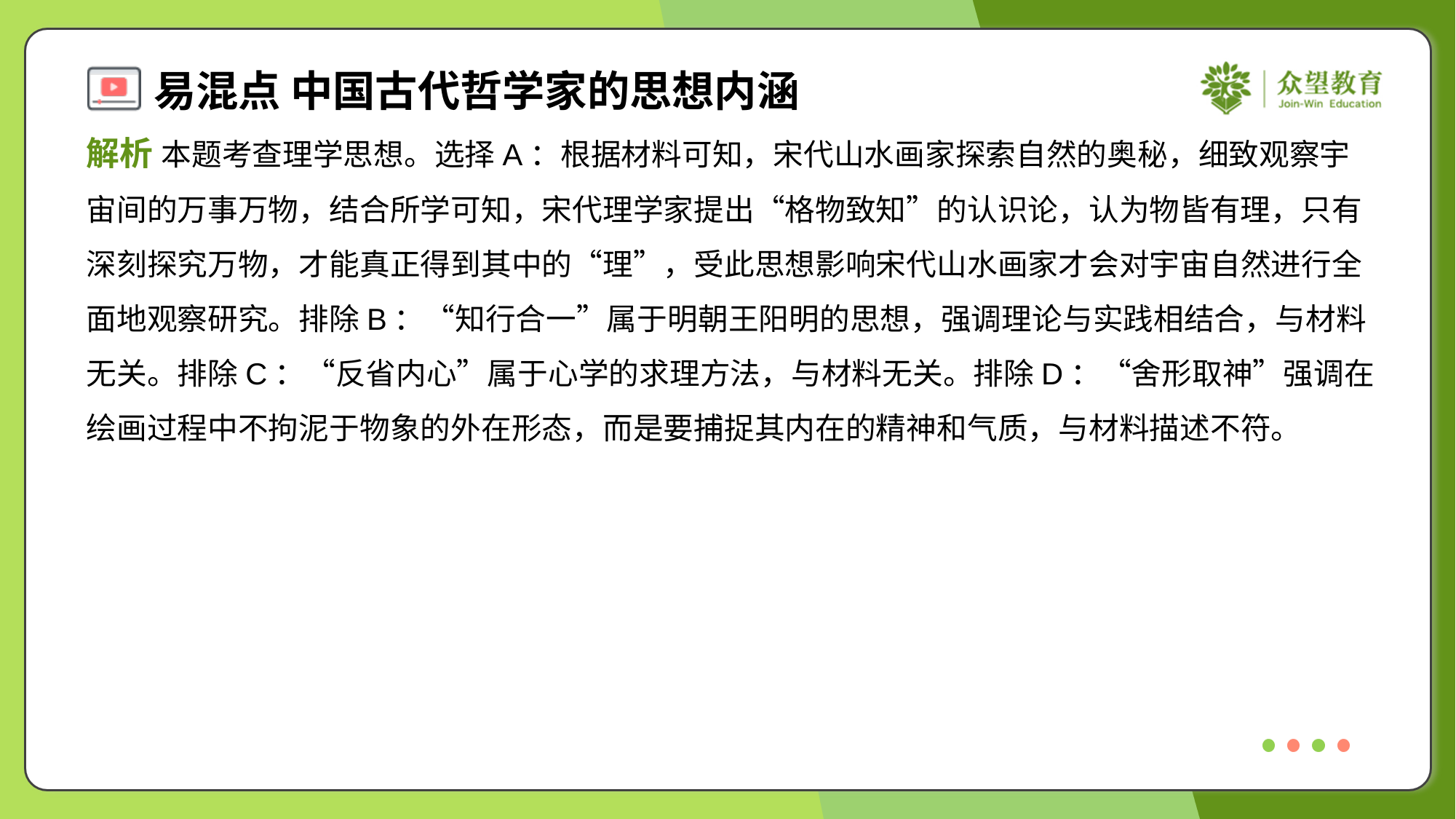

解析 本题考查理学思想。选择A：根据材料可知，宋代山水画家探索自然的奥秘，细致观察宇
宙间的万事万物，结合所学可知，宋代理学家提出“格物致知”的认识论，认为物皆有理，只有
深刻探究万物，才能真正得到其中的“理”，受此思想影响宋代山水画家才会对宇宙自然进行全
面地观察研究。排除B：“知行合一”属于明朝王阳明的思想，强调理论与实践相结合，与材料
无关。排除C：“反省内心”属于心学的求理方法，与材料无关。排除D：“舍形取神”强调在
绘画过程中不拘泥于物象的外在形态，而是要捕捉其内在的精神和气质，与材料描述不符。